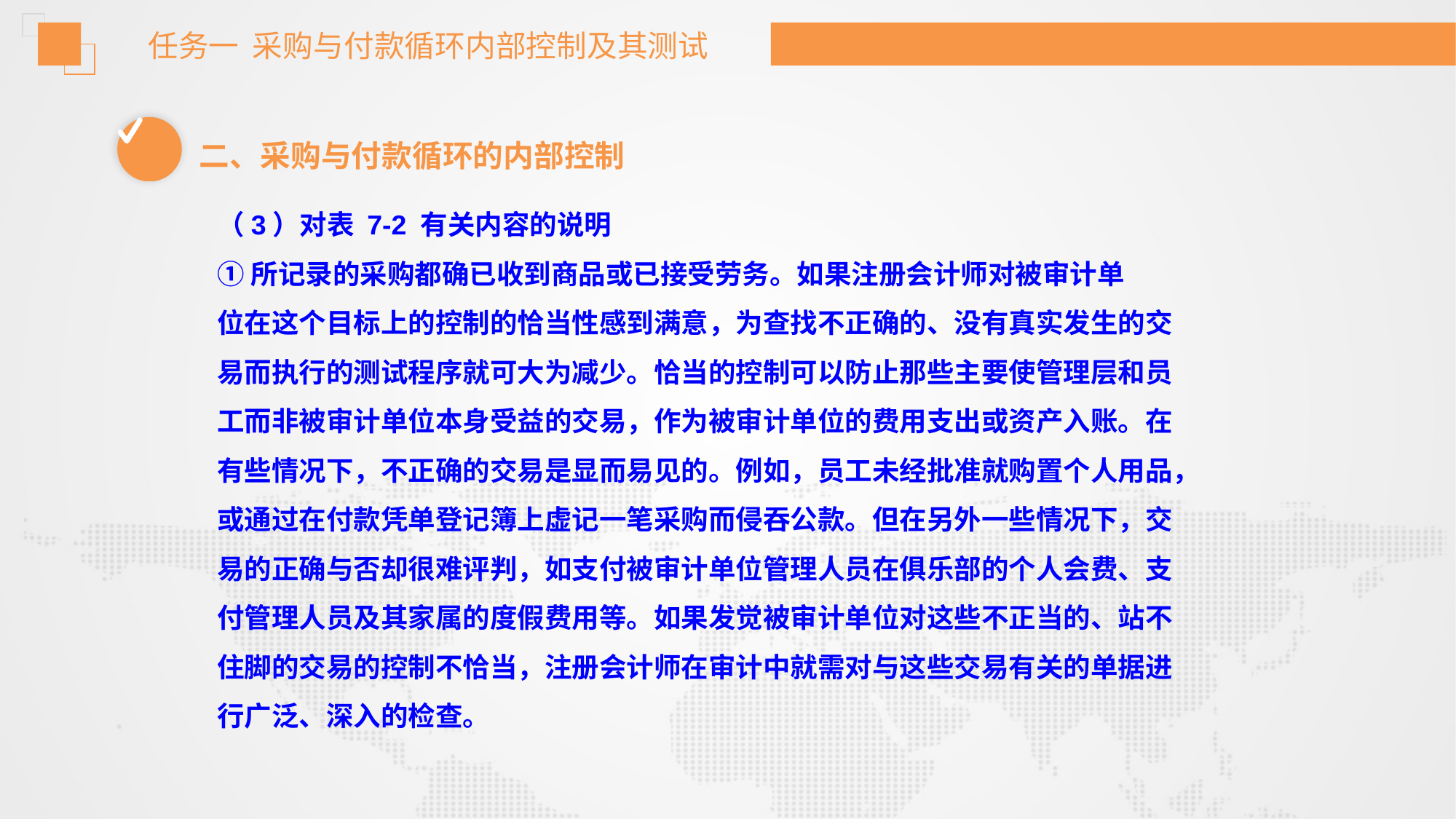

任务一  采购与付款循环内部控制及其测试

二、采购与付款循环的内部控制
（3）对表 7-2 有关内容的说明
①所记录的采购都确已收到商品或已接受劳务。如果注册会计师对被审计单
位在这个目标上的控制的恰当性感到满意，为查找不正确的、没有真实发生的交
易而执行的测试程序就可大为减少。恰当的控制可以防止那些主要使管理层和员
工而非被审计单位本身受益的交易，作为被审计单位的费用支出或资产入账。在
有些情况下，不正确的交易是显而易见的。例如，员工未经批准就购置个人用品，
或通过在付款凭单登记簿上虚记一笔采购而侵吞公款。但在另外一些情况下，交
易的正确与否却很难评判，如支付被审计单位管理人员在俱乐部的个人会费、支
付管理人员及其家属的度假费用等。如果发觉被审计单位对这些不正当的、站不
住脚的交易的控制不恰当，注册会计师在审计中就需对与这些交易有关的单据进
行广泛、深入的检查。